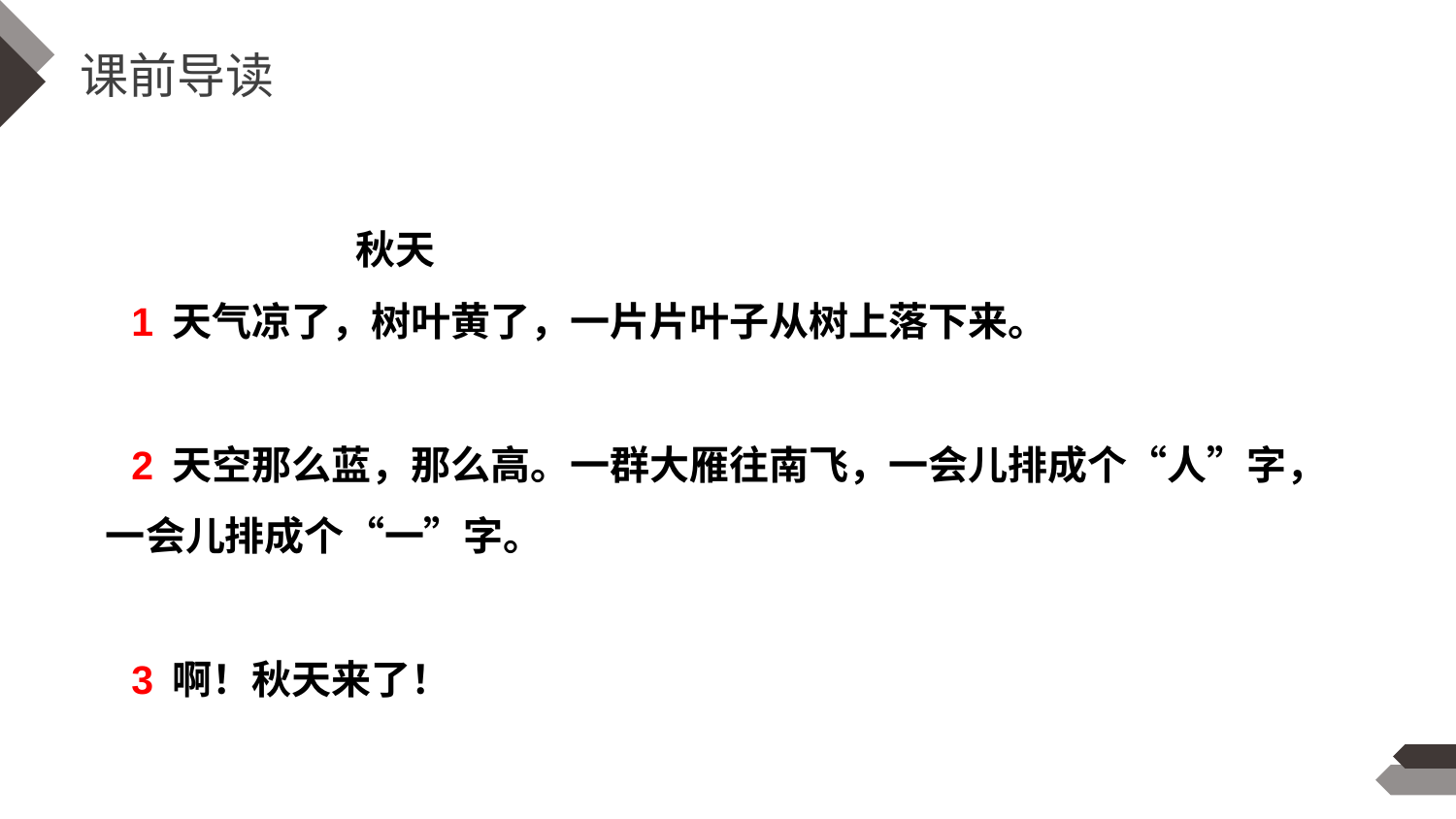

课前导读
                           秋天
  1 天气凉了，树叶黄了，一片片叶子从树上落下来。
  2 天空那么蓝，那么高。一群大雁往南飞，一会儿排成个“人”字，一会儿排成个“一”字。
  3 啊！秋天来了！